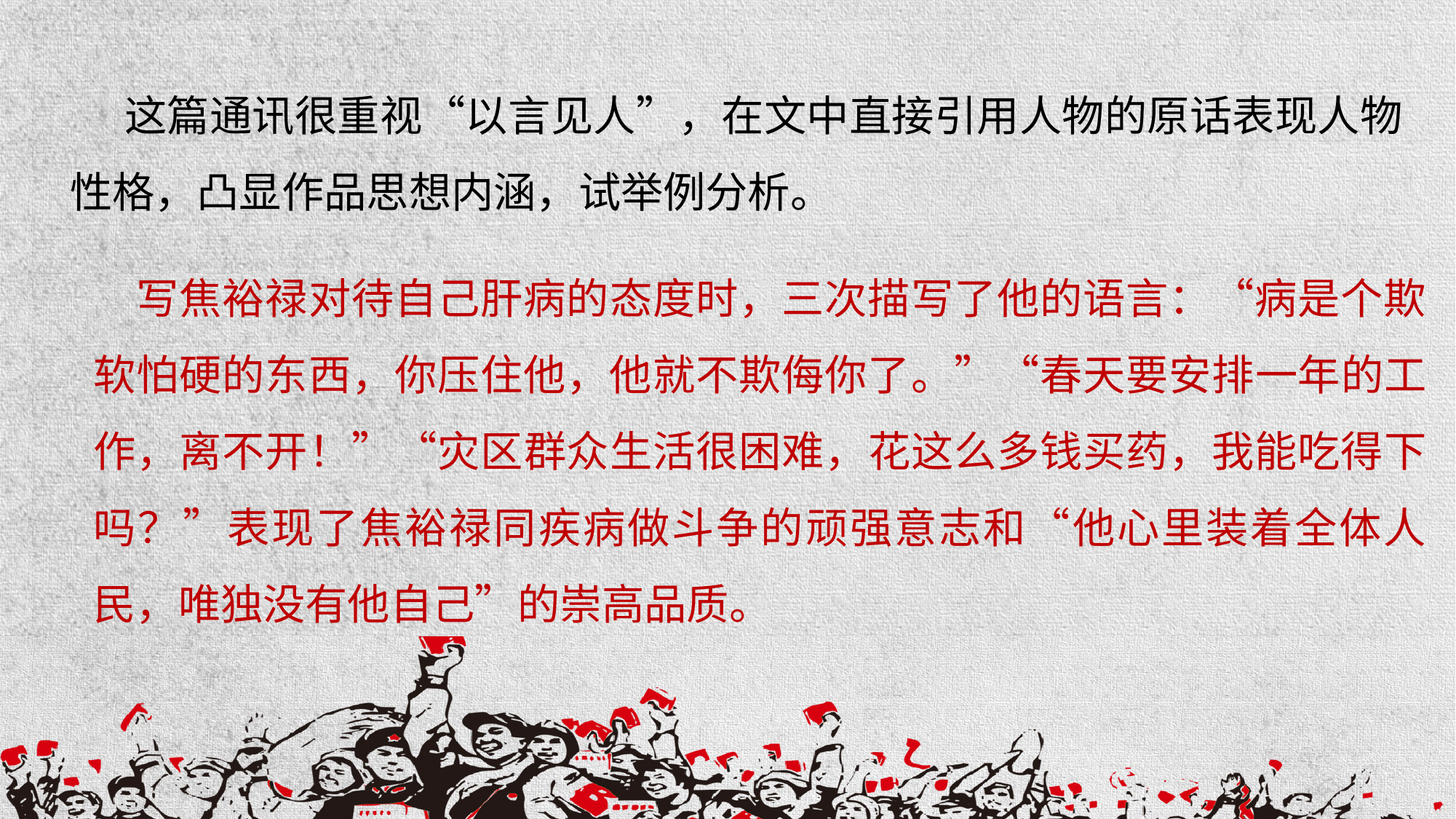

这篇通讯很重视“以言见人”，在文中直接引用人物的原话表现人物性格，凸显作品思想内涵，试举例分析。
　写焦裕禄对待自己肝病的态度时，三次描写了他的语言：“病是个欺软怕硬的东西，你压住他，他就不欺侮你了。”“春天要安排一年的工作，离不开！”“灾区群众生活很困难，花这么多钱买药，我能吃得下吗？”表现了焦裕禄同疾病做斗争的顽强意志和“他心里装着全体人民，唯独没有他自己”的崇高品质。